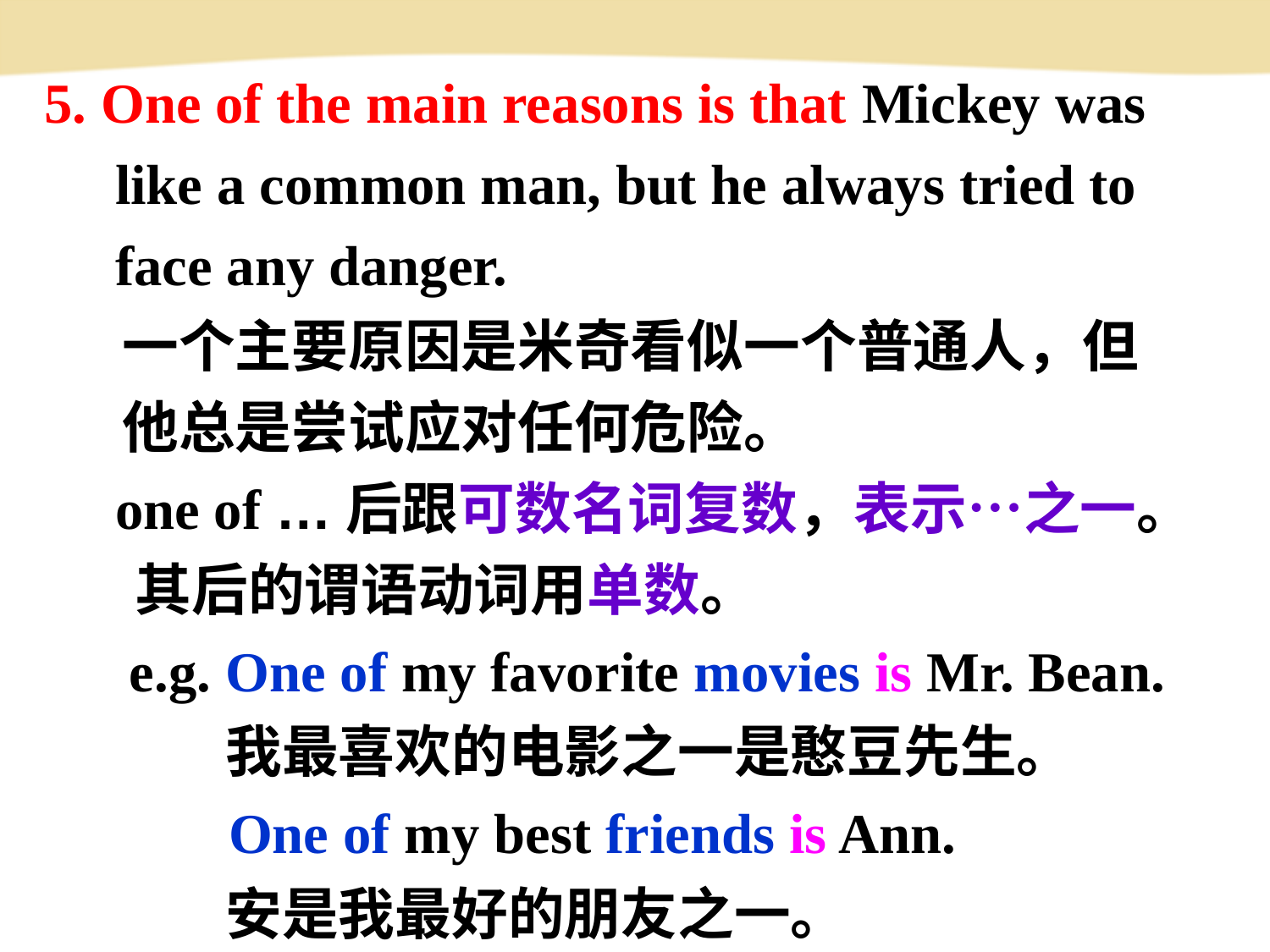

5. One of the main reasons is that Mickey was
     like a common man, but he always tried to
     face any danger.
     一个主要原因是米奇看似一个普通人，但
     他总是尝试应对任何危险。
     one of …后跟可数名词复数，表示…之一。
      其后的谓语动词用单数。
      e.g. One of my favorite movies is Mr. Bean.
             我最喜欢的电影之一是憨豆先生。
             One of my best friends is Ann.
             安是我最好的朋友之一。